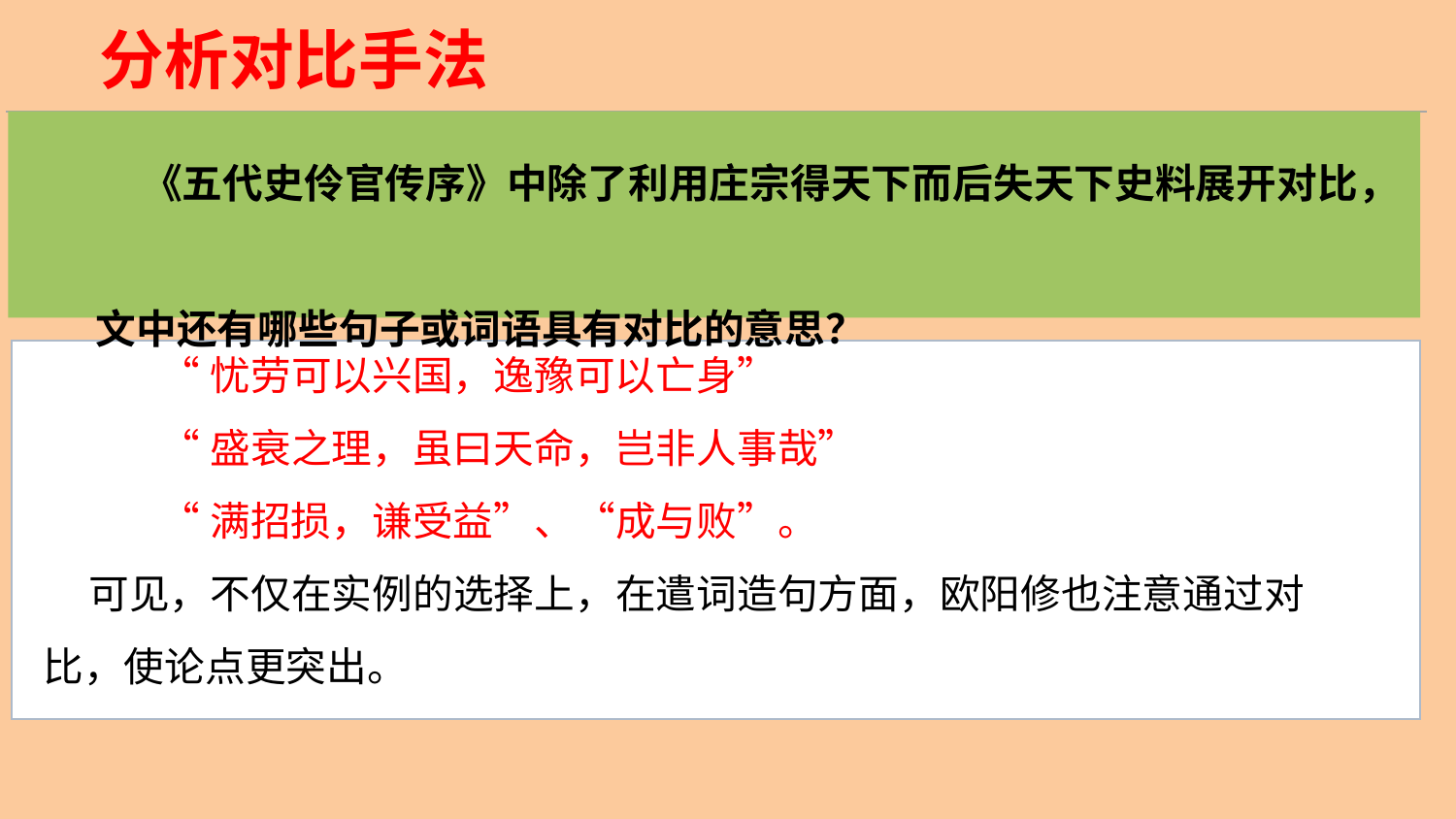

分析对比手法

          《五代史伶官传序》中除了利用庄宗得天下而后失天下史料展开对比，
     文中还有哪些句子或词语具有对比的意思？
             “忧劳可以兴国，逸豫可以亡身”
             “盛衰之理，虽曰天命，岂非人事哉”
             “满招损，谦受益”、“成与败”。
    可见，不仅在实例的选择上，在遣词造句方面，欧阳修也注意通过对比，使论点更突出。